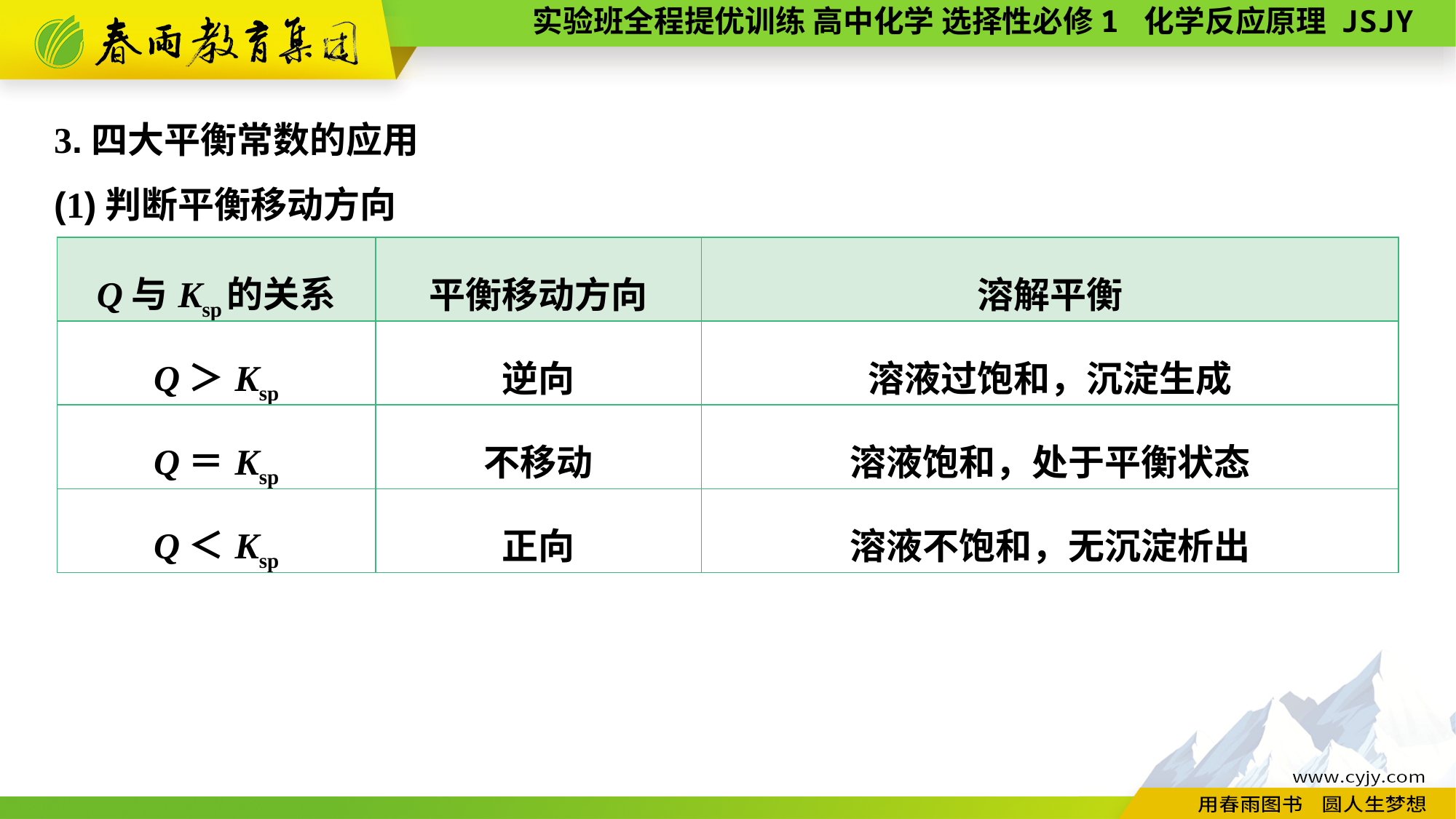

3.四大平衡常数的应用
(1)判断平衡移动方向
| Q与Ksp的关系 | 平衡移动方向 | 溶解平衡 |
| --- | --- | --- |
| Q＞Ksp | 逆向 | 溶液过饱和，沉淀生成 |
| Q＝Ksp | 不移动 | 溶液饱和，处于平衡状态 |
| Q＜Ksp | 正向 | 溶液不饱和，无沉淀析出 |